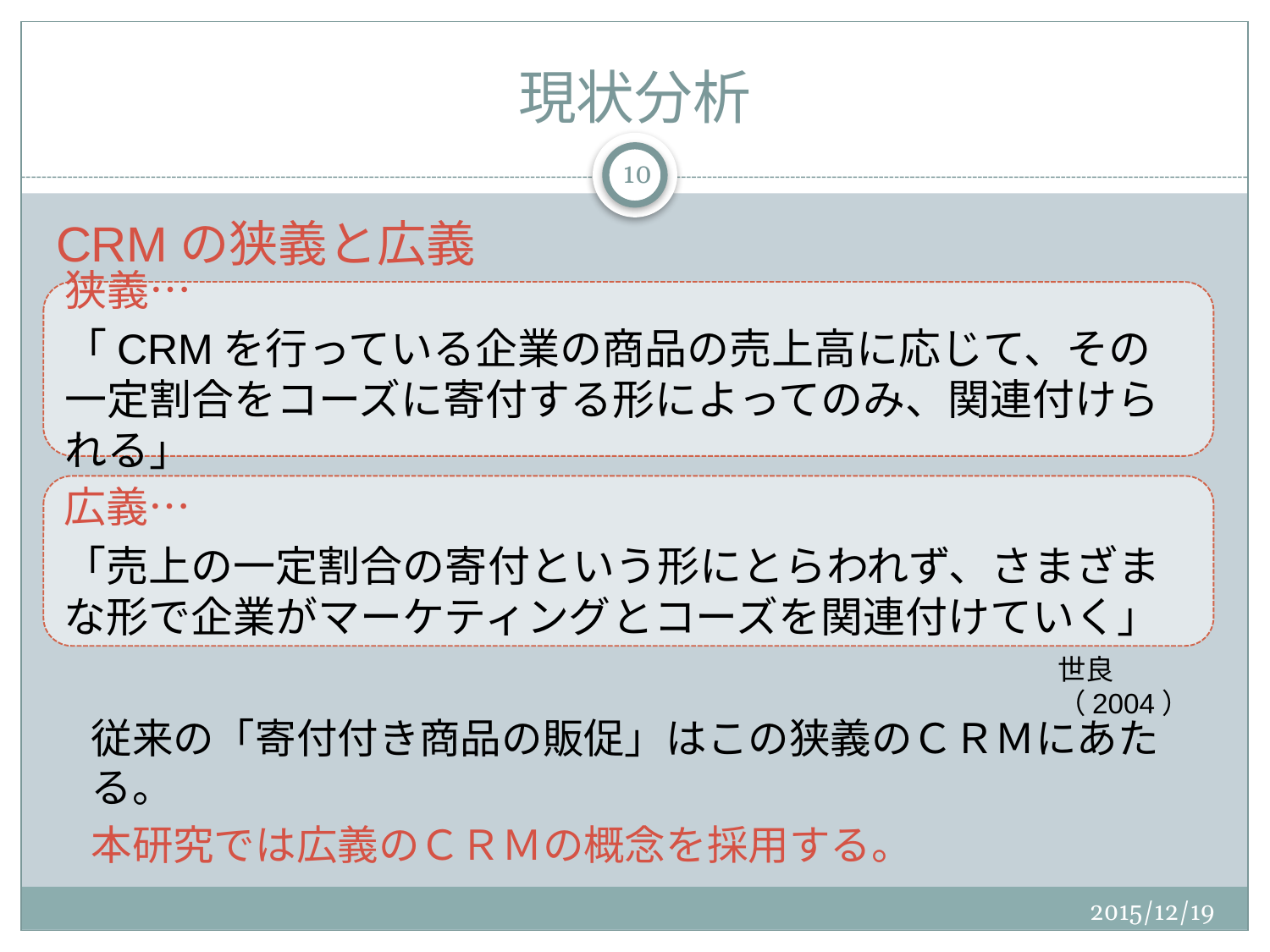

# 現状分析
10
CRMの狭義と広義
狭義…
「CRMを行っている企業の商品の売上高に応じて、その一定割合をコーズに寄付する形によってのみ、関連付けられる」
広義…
「売上の一定割合の寄付という形にとらわれず、さまざまな形で企業がマーケティングとコーズを関連付けていく」
世良（2004）
従来の「寄付付き商品の販促」はこの狭義のＣＲＭにあたる。
本研究では広義のＣＲＭの概念を採用する。
2015/12/19